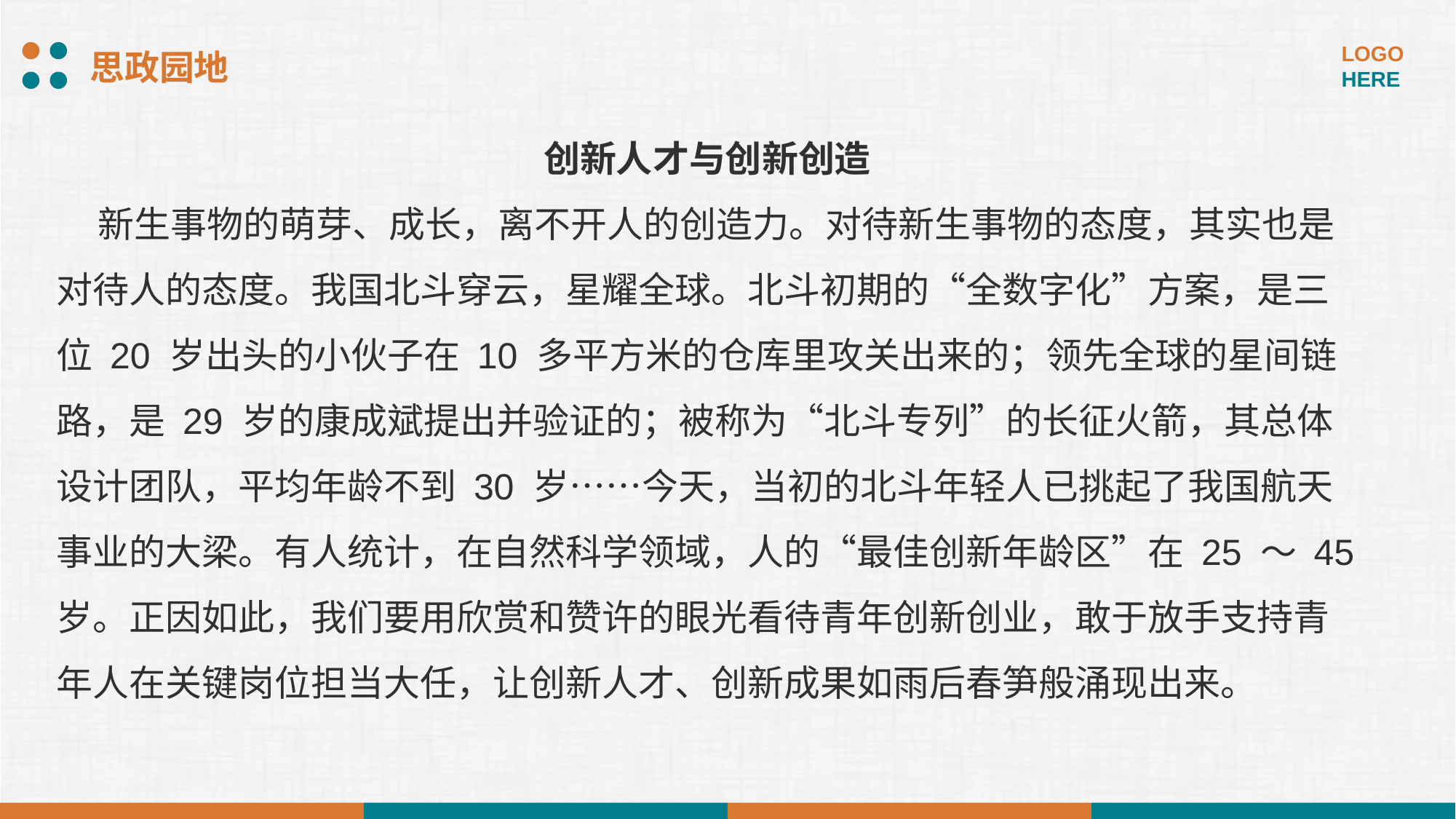

思政园地
创新人才与创新创造
    新生事物的萌芽、成长，离不开人的创造力。对待新生事物的态度，其实也是对待人的态度。我国北斗穿云，星耀全球。北斗初期的“全数字化”方案，是三位 20 岁出头的小伙子在 10 多平方米的仓库里攻关出来的；领先全球的星间链路，是 29 岁的康成斌提出并验证的；被称为“北斗专列”的长征火箭，其总体设计团队，平均年龄不到 30 岁……今天，当初的北斗年轻人已挑起了我国航天事业的大梁。有人统计，在自然科学领域，人的“最佳创新年龄区”在 25 ～ 45岁。正因如此，我们要用欣赏和赞许的眼光看待青年创新创业，敢于放手支持青年人在关键岗位担当大任，让创新人才、创新成果如雨后春笋般涌现出来。